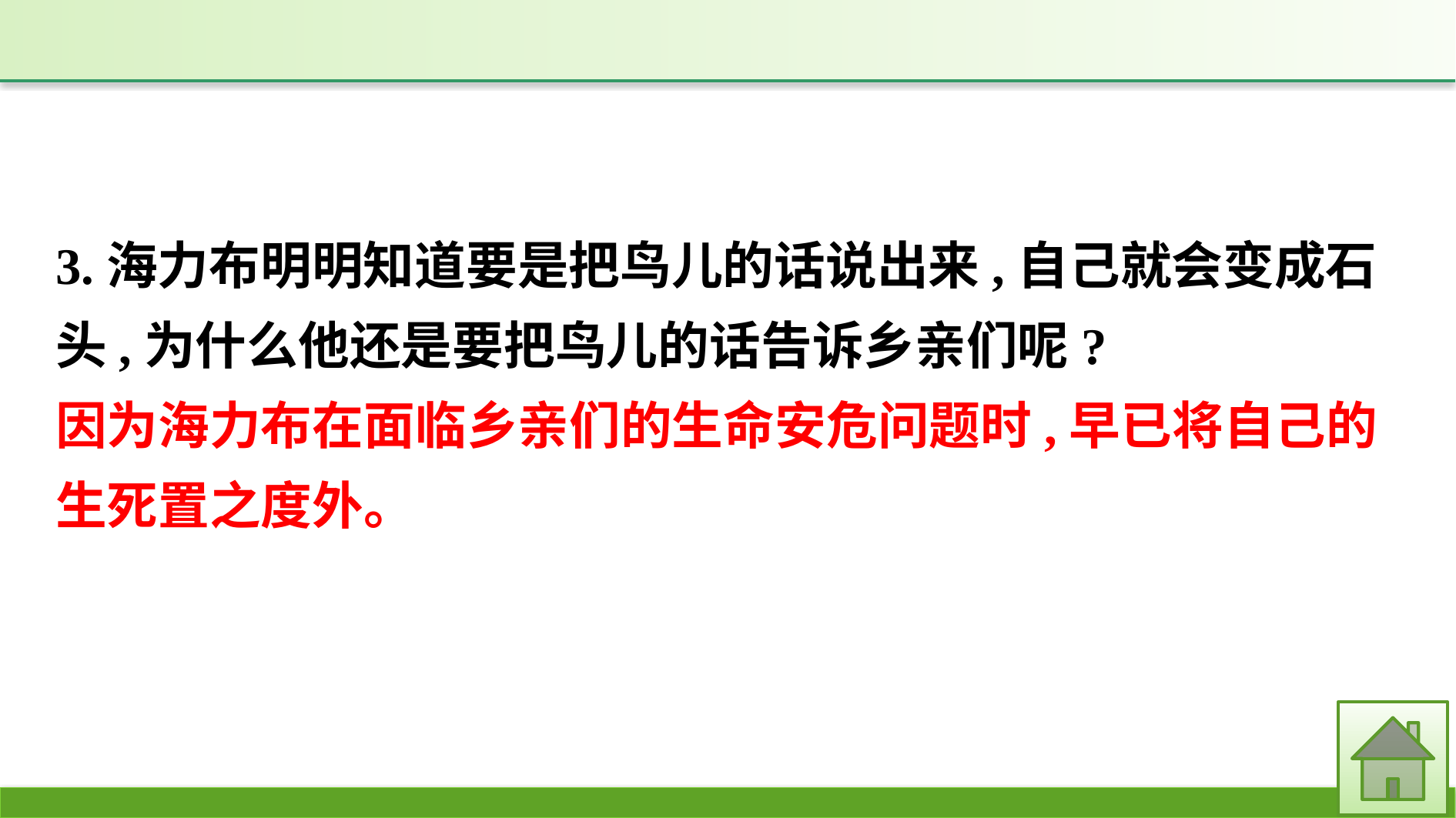

3.海力布明明知道要是把鸟儿的话说出来,自己就会变成石头,为什么他还是要把鸟儿的话告诉乡亲们呢?
因为海力布在面临乡亲们的生命安危问题时,早已将自己的生死置之度外。